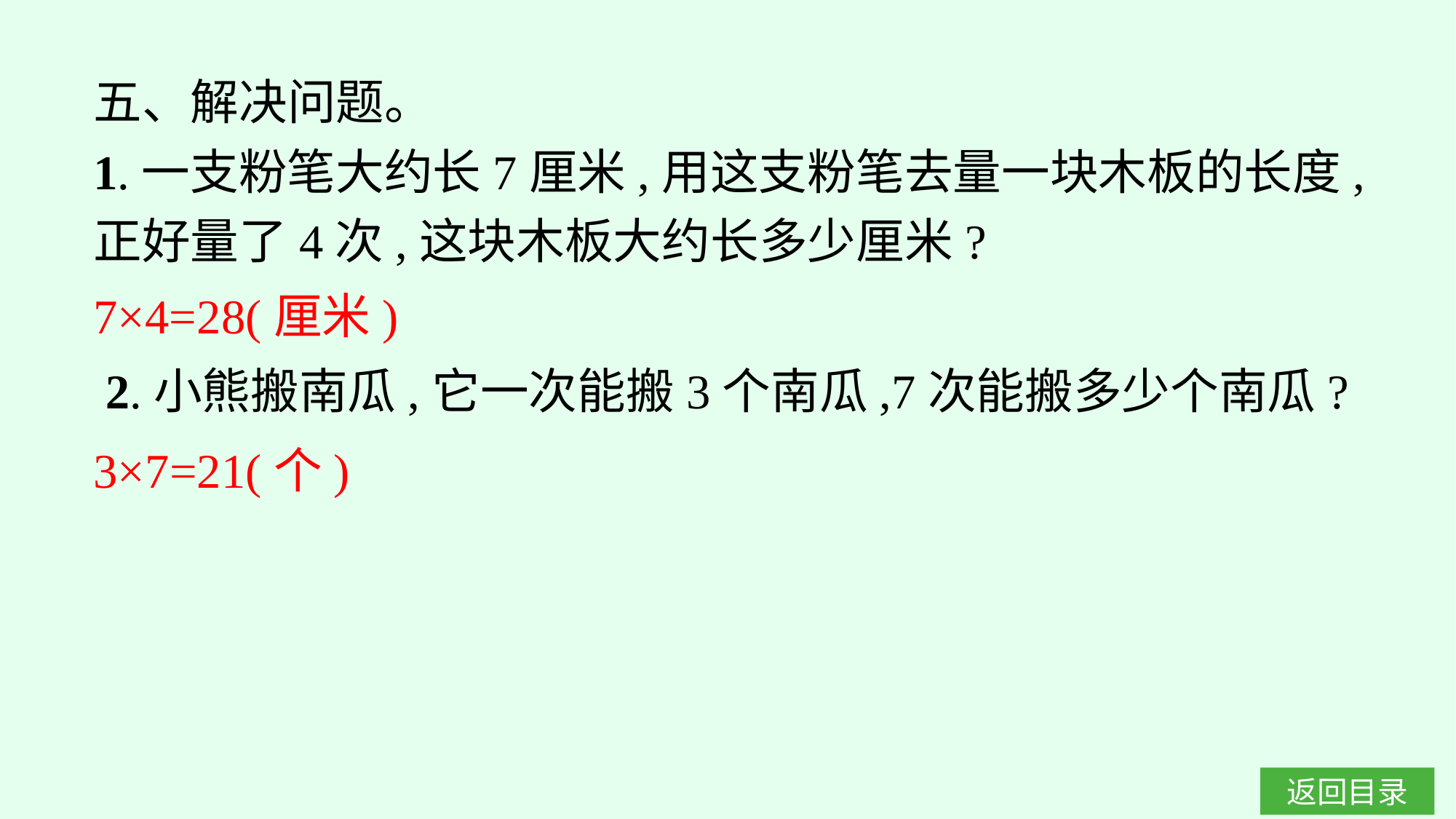

五、解决问题。
1.一支粉笔大约长7厘米,用这支粉笔去量一块木板的长度,正好量了4次,这块木板大约长多少厘米?
7×4=28(厘米)
2.小熊搬南瓜,它一次能搬3个南瓜,7次能搬多少个南瓜?
3×7=21(个)